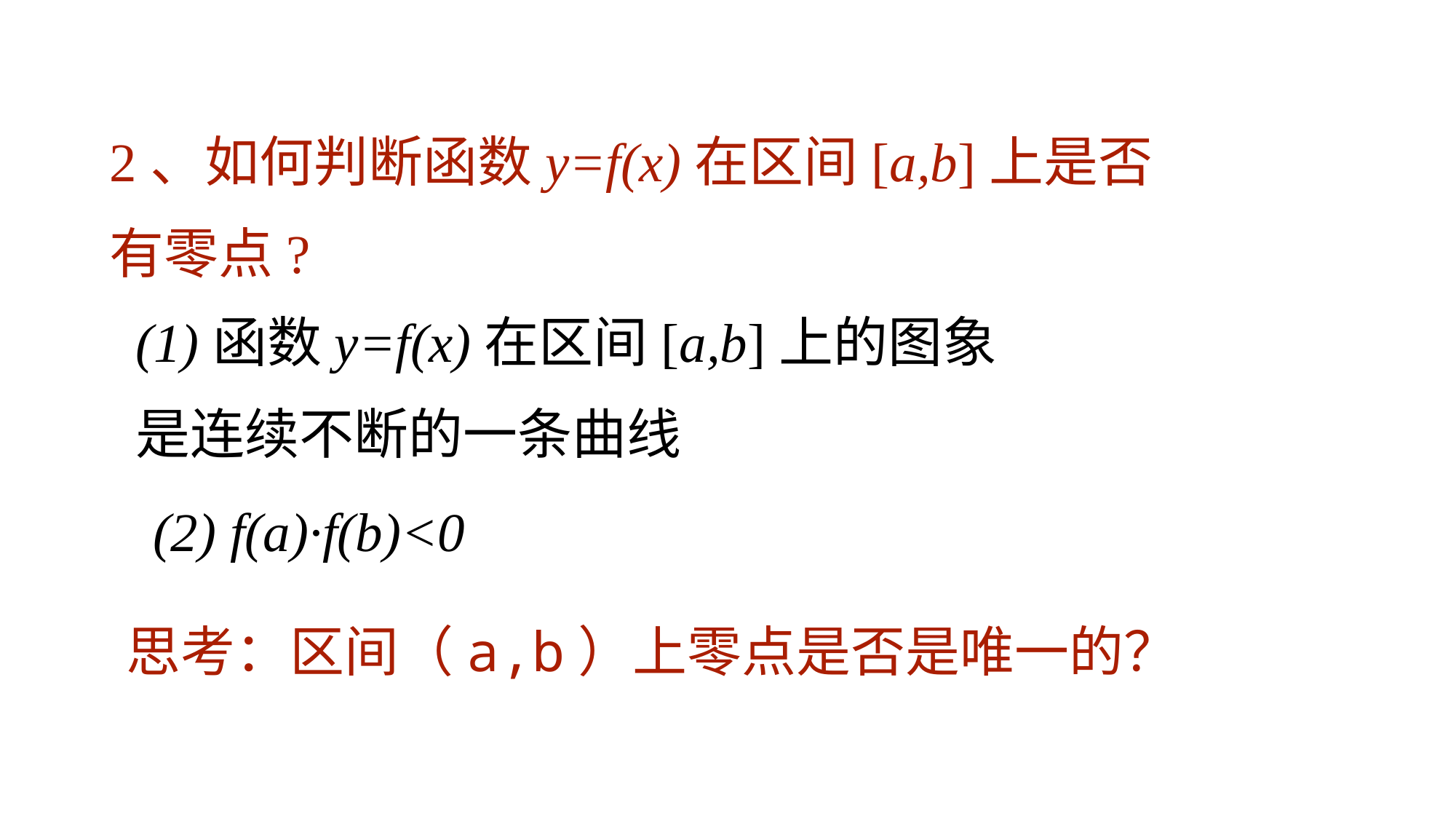

2、如何判断函数y=f(x)在区间[a,b]上是否
有零点?
(1)函数y=f(x)在区间[a,b]上的图象是连续不断的一条曲线
(2) f(a)·f(b)<0
 思考：区间（a,b）上零点是否是唯一的？